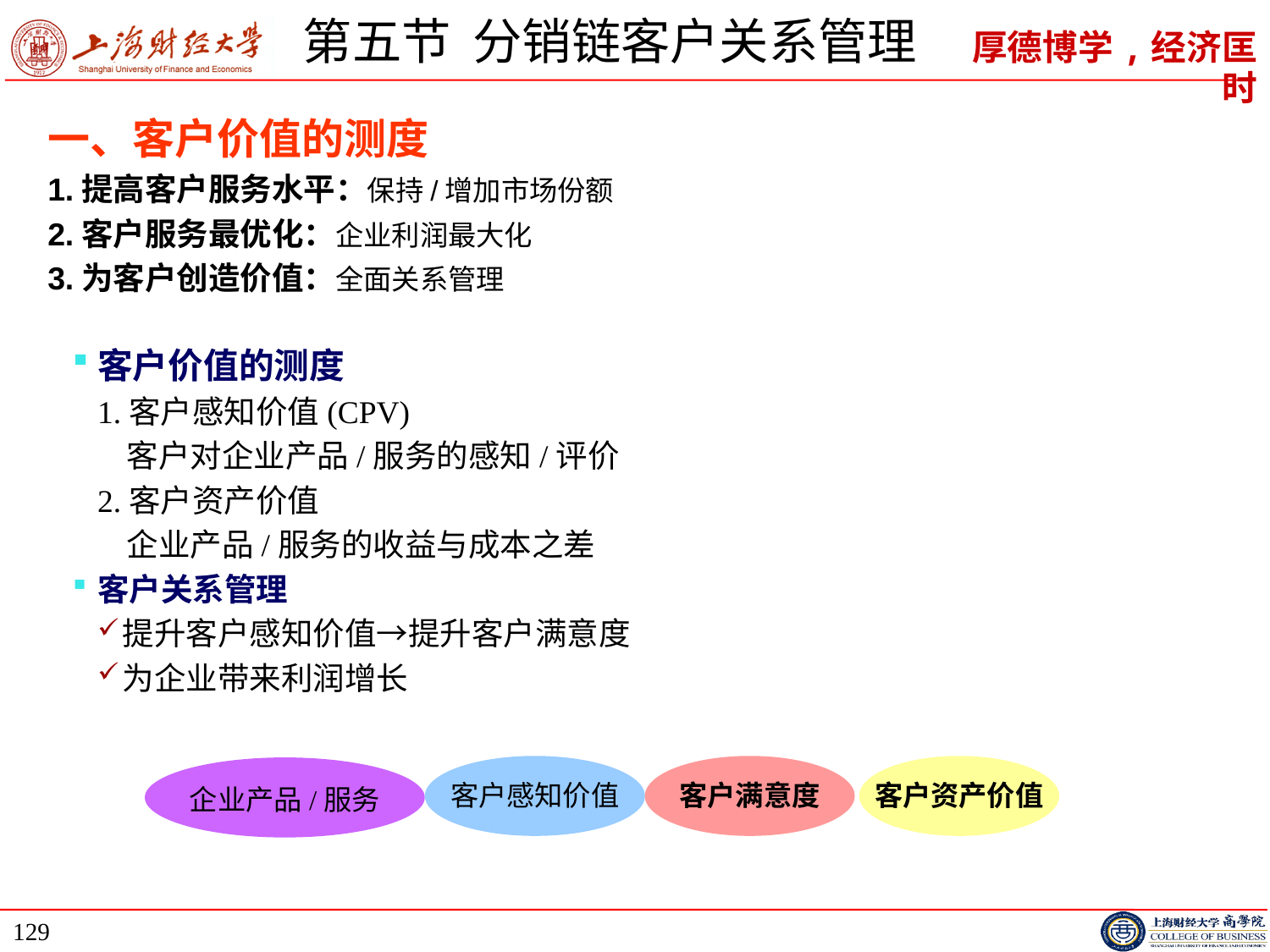

# 第五节  分销链客户关系管理
一、客户价值的测度
1.提高客户服务水平：保持/增加市场份额
2.客户服务最优化：企业利润最大化
3.为客户创造价值：全面关系管理

客户价值的测度
1.客户感知价值(CPV)
   客户对企业产品/服务的感知/评价
2.客户资产价值
   企业产品/服务的收益与成本之差
客户关系管理
提升客户感知价值→提升客户满意度
为企业带来利润增长

客户感知价值
客户满意度
客户资产价值
企业产品/服务
129